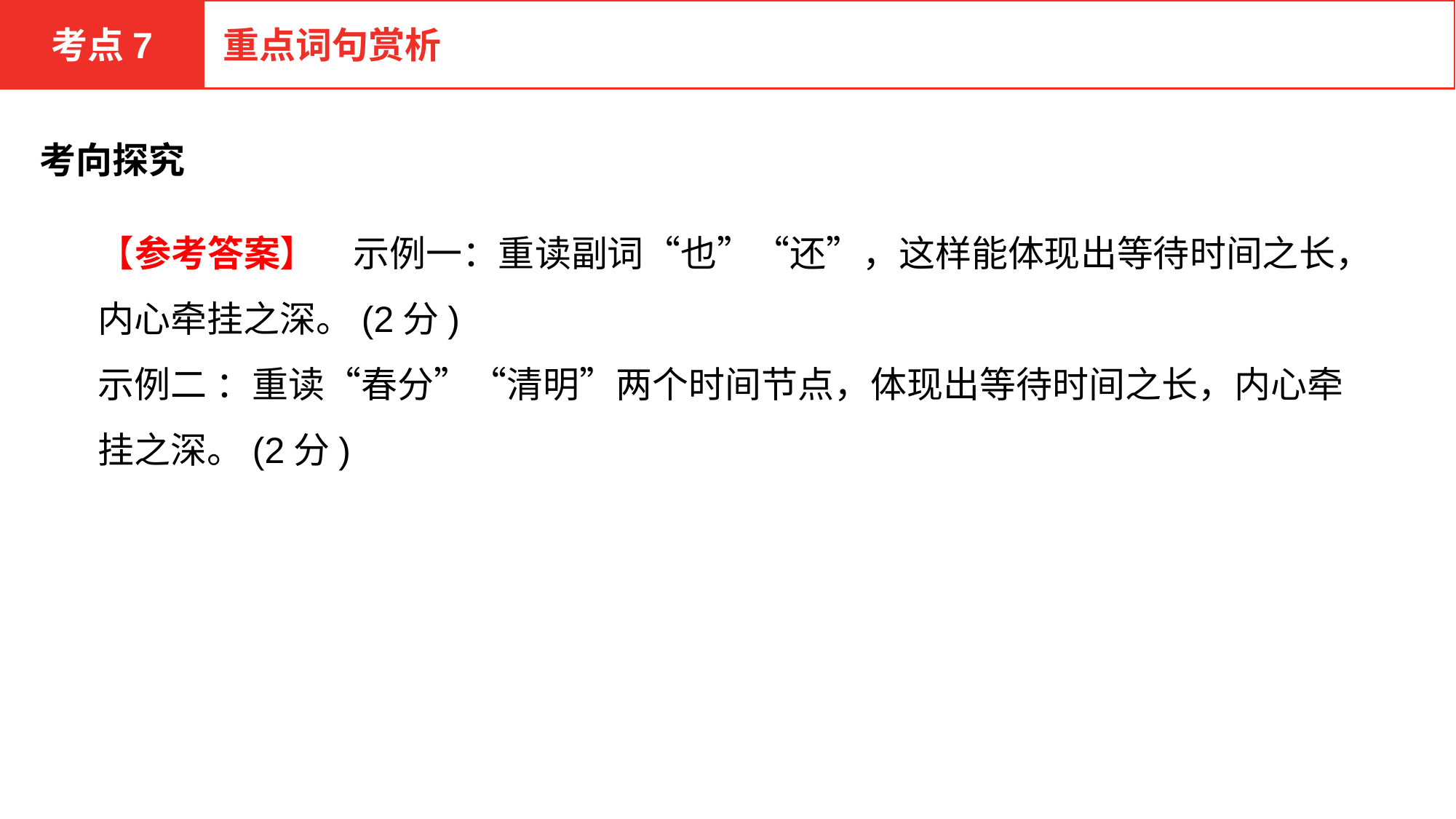

考点7
重点词句赏析
考向探究

【参考答案】　示例一：重读副词“也”“还”，这样能体现出等待时间之长，内心牵挂之深。(2分)
示例二 ：重读“春分”“清明”两个时间节点，体现出等待时间之长，内心牵挂之深。(2分)